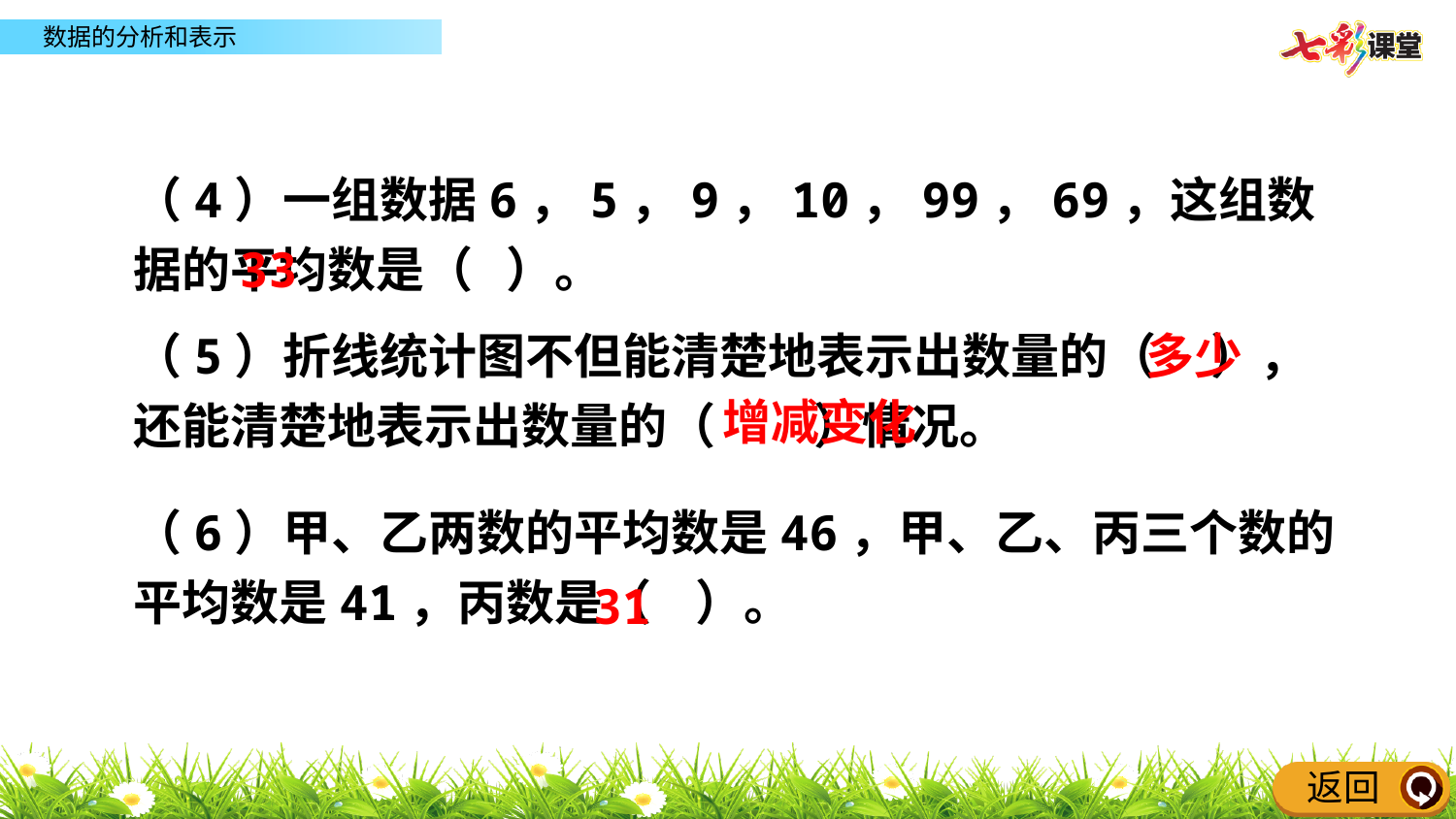

（4）一组数据6，5，9，10，99，69，这组数据的平均数是（   ）。
33
（5）折线统计图不但能清楚地表示出数量的（     ），还能清楚地表示出数量的（         ）情况。
多少
增减变化
（6）甲、乙两数的平均数是46，甲、乙、丙三个数的平均数是41，丙数是（    ）。
31